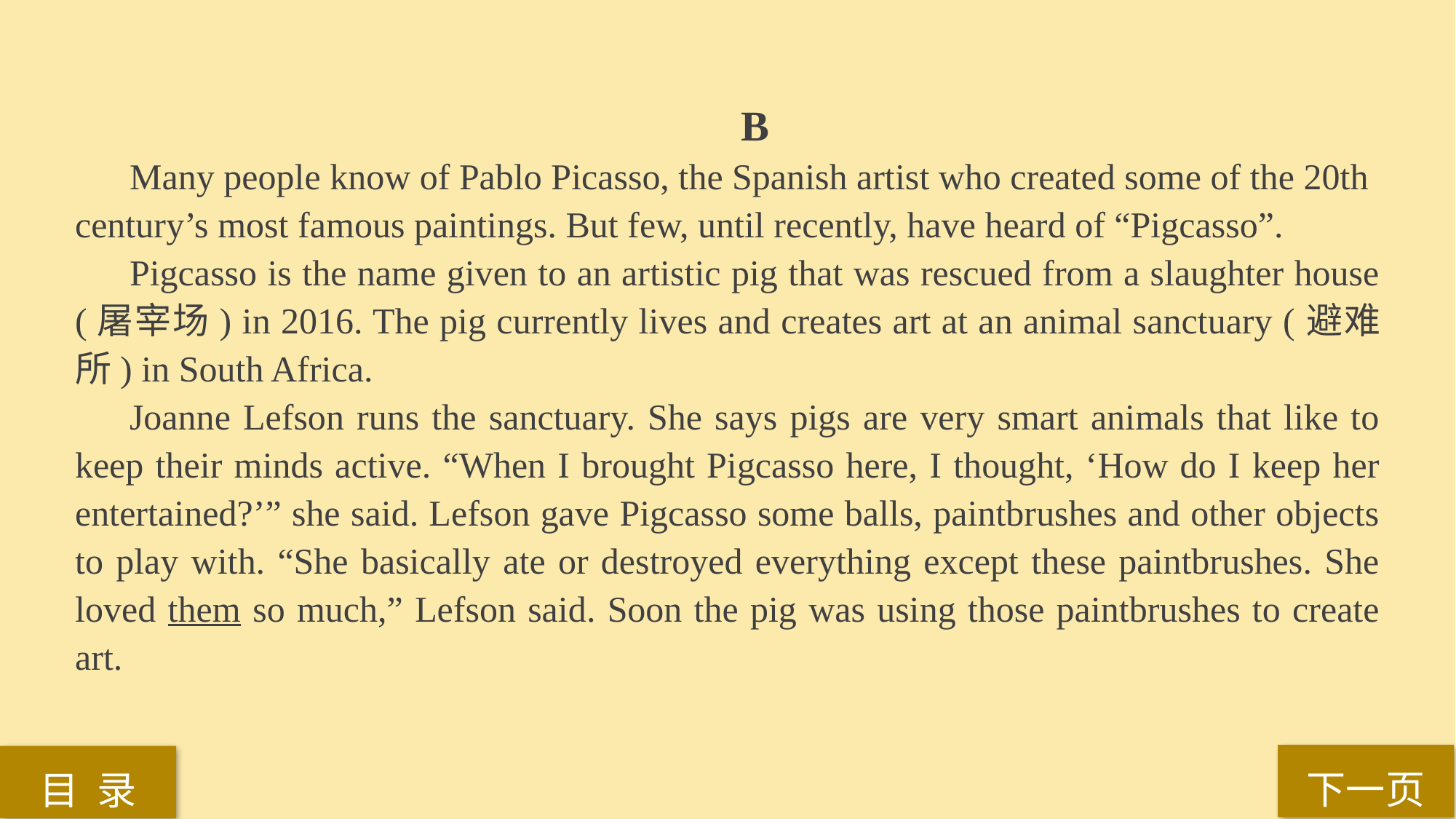

B
      Many people know of Pablo Picasso, the Spanish artist who created some of the 20th
century’s most famous paintings. But few, until recently, have heard of “Pigcasso”.
Pigcasso is the name given to an artistic pig that was rescued from a slaughter house (屠宰场) in 2016. The pig currently lives and creates art at an animal sanctuary (避难所) in South Africa.
Joanne Lefson runs the sanctuary. She says pigs are very smart animals that like to keep their minds active. “When I brought Pigcasso here, I thought, ‘How do I keep her entertained?’” she said. Lefson gave Pigcasso some balls, paintbrushes and other objects to play with. “She basically ate or destroyed everything except these paintbrushes. She loved them so much,” Lefson said. Soon the pig was using those paintbrushes to create art.